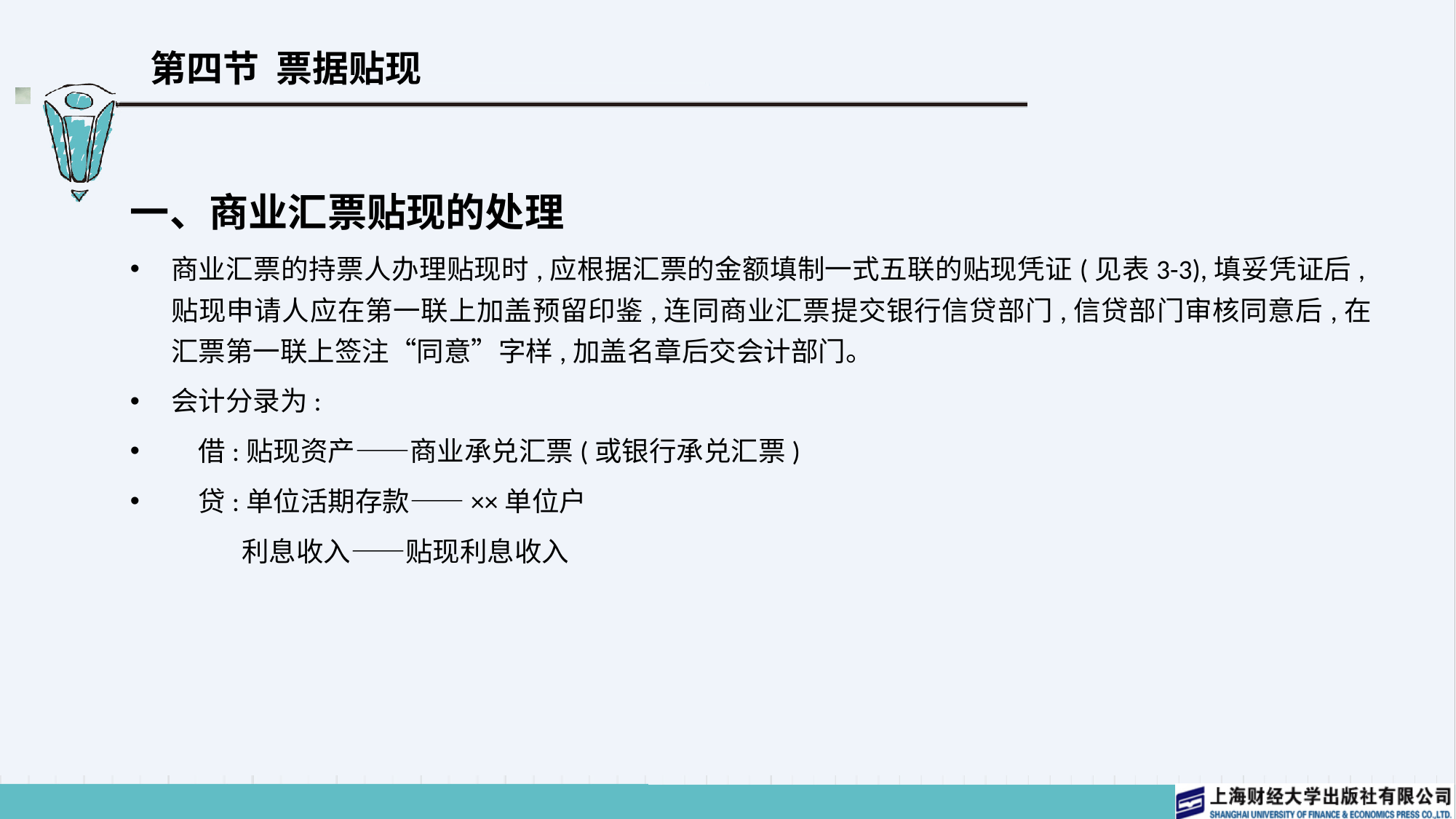

# 第四节  票据贴现
一、商业汇票贴现的处理
商业汇票的持票人办理贴现时,应根据汇票的金额填制一式五联的贴现凭证(见表3-3),填妥凭证后,贴现申请人应在第一联上加盖预留印鉴,连同商业汇票提交银行信贷部门,信贷部门审核同意后,在汇票第一联上签注“同意”字样,加盖名章后交会计部门。
会计分录为:
　借:贴现资产——商业承兑汇票(或银行承兑汇票)
　贷:单位活期存款——××单位户
                 利息收入——贴现利息收入